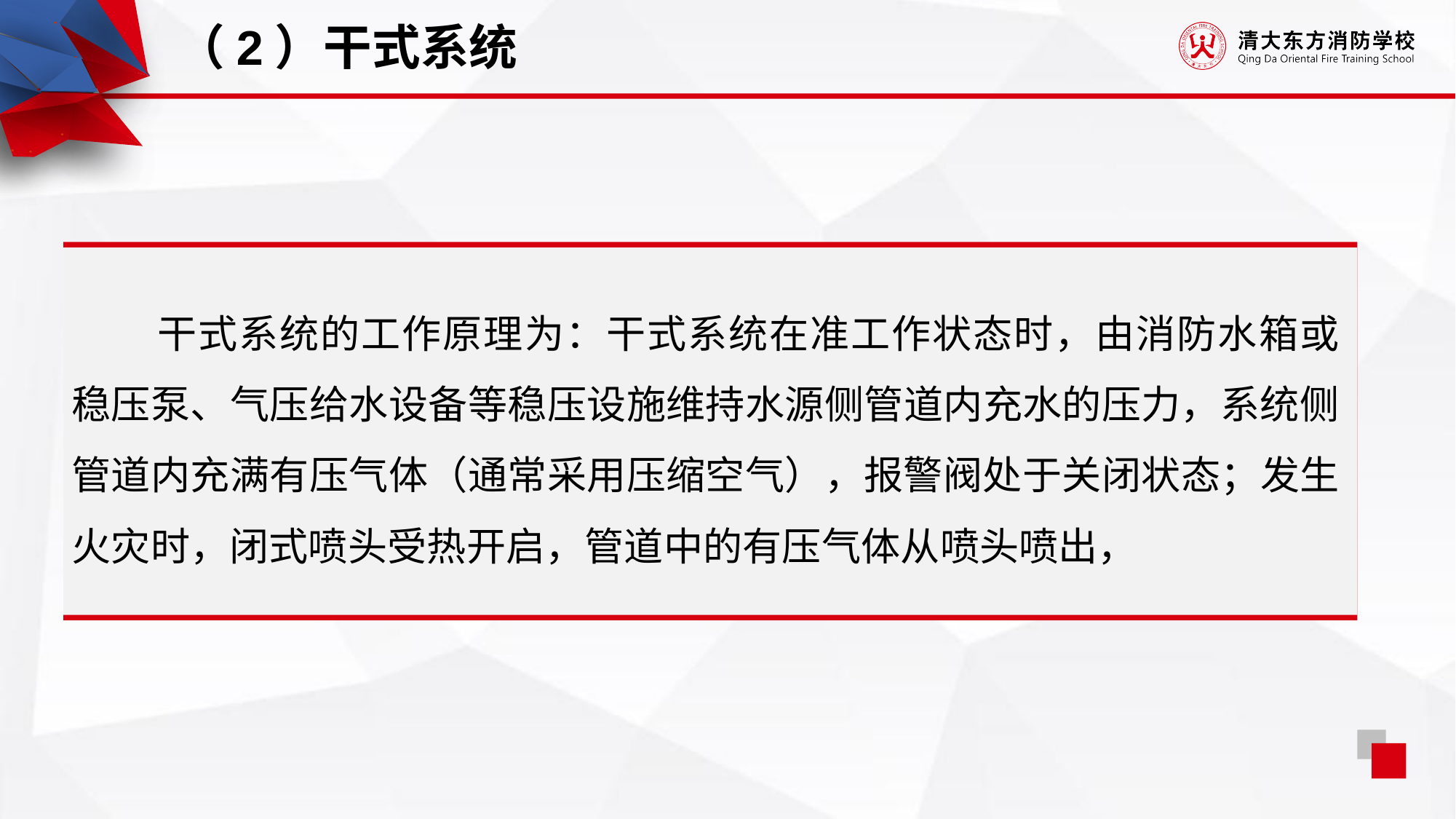

（2）干式系统

干式系统的工作原理为：干式系统在准工作状态时，由消防水箱或稳压泵、气压给水设备等稳压设施维持水源侧管道内充水的压力，系统侧管道内充满有压气体（通常采用压缩空气），报警阀处于关闭状态；发生火灾时，闭式喷头受热开启，管道中的有压气体从喷头喷出，